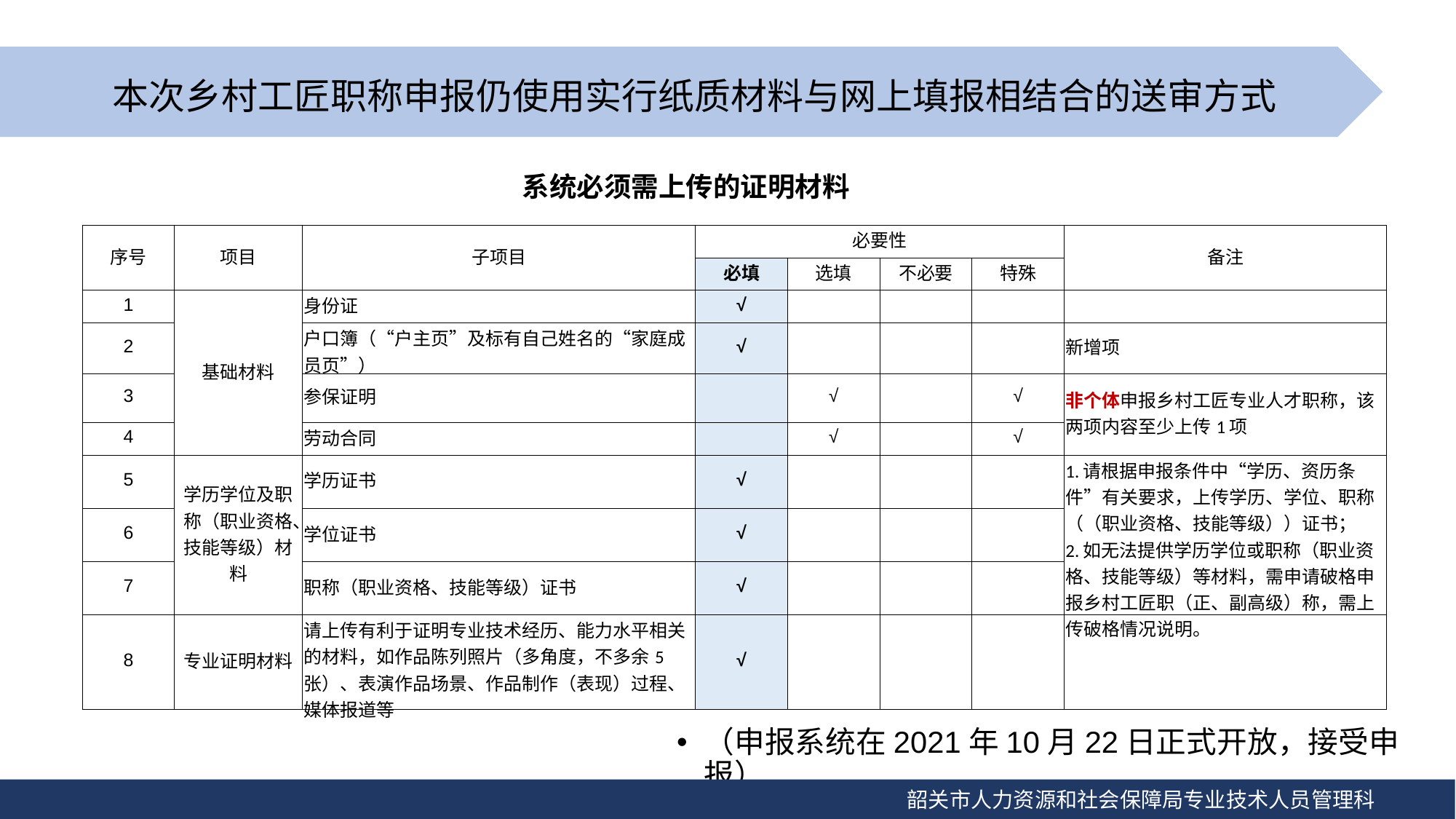

# 本次乡村工匠职称申报仍使用实行纸质材料与网上填报相结合的送审方式

系统必须需上传的证明材料
| 序号 | 项目 | 子项目 | 必要性 |  |  |  | 备注 |
| --- | --- | --- | --- | --- | --- | --- | --- |
|  |  |  | 必填 | 选填 | 不必要 | 特殊 |  |
| 1 | 基础材料 | 身份证 | √ |  |  |  |  |
| 2 |  | 户口簿（“户主页”及标有自己姓名的“家庭成员页”） | √ |  |  |  | 新增项 |
| 3 |  | 参保证明 |  | √ |  | √ | 非个体申报乡村工匠专业人才职称，该两项内容至少上传1项 |
| 4 |  | 劳动合同 |  | √ |  | √ |  |
| 5 | 学历学位及职称（职业资格、技能等级）材料 | 学历证书 | √ |  |  |  | 1.请根据申报条件中“学历、资历条件”有关要求，上传学历、学位、职称（（职业资格、技能等级））证书； 2.如无法提供学历学位或职称（职业资格、技能等级）等材料，需申请破格申报乡村工匠职（正、副高级）称，需上传破格情况说明。 |
| 6 |  | 学位证书 | √ |  |  |  |  |
| 7 |  | 职称（职业资格、技能等级）证书 | √ |  |  |  |  |
| 8 | 专业证明材料 | 请上传有利于证明专业技术经历、能力水平相关的材料，如作品陈列照片（多角度，不多余5张）、表演作品场景、作品制作（表现）过程、媒体报道等 | √ |  |  |  |  |
（申报系统在2021年10月22日正式开放，接受申报）

韶关市人力资源和社会保障局专业技术人员管理科